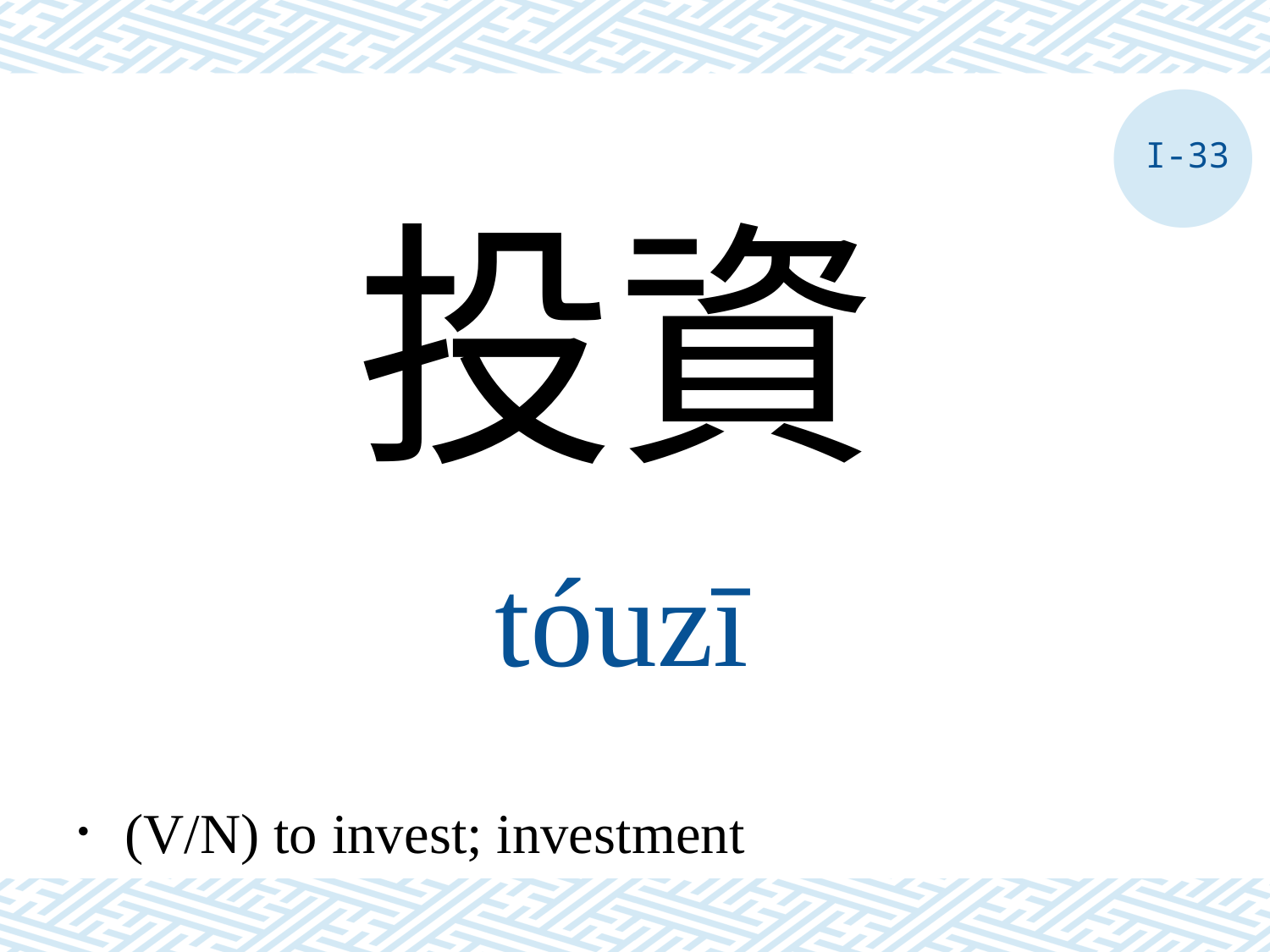

I-33

投資
tóuzī
．(V/N) to invest; investment